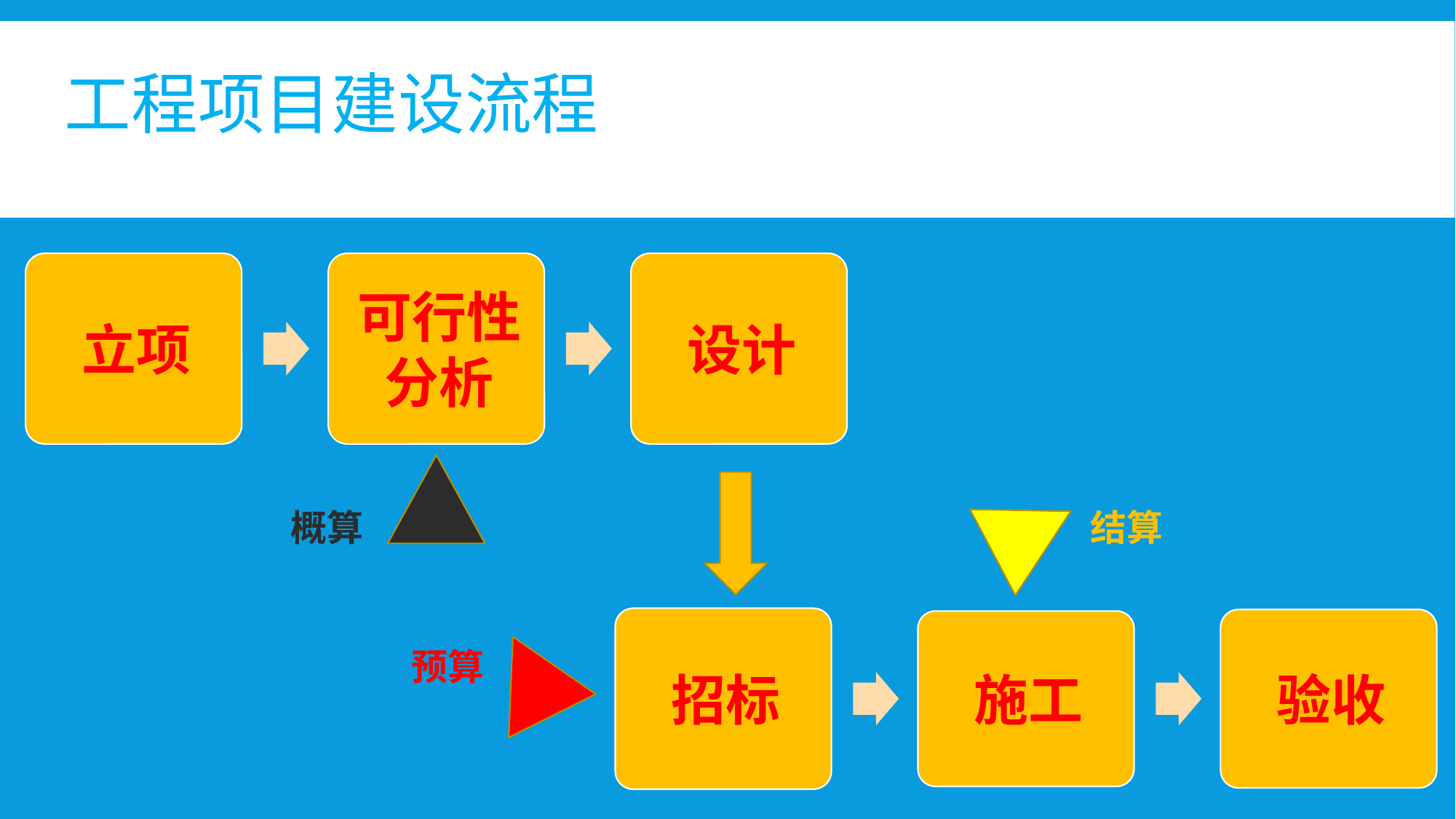

工程项目建设流程
立项

可行性分析

设计

概算
结算
招标

施工

验收

预算